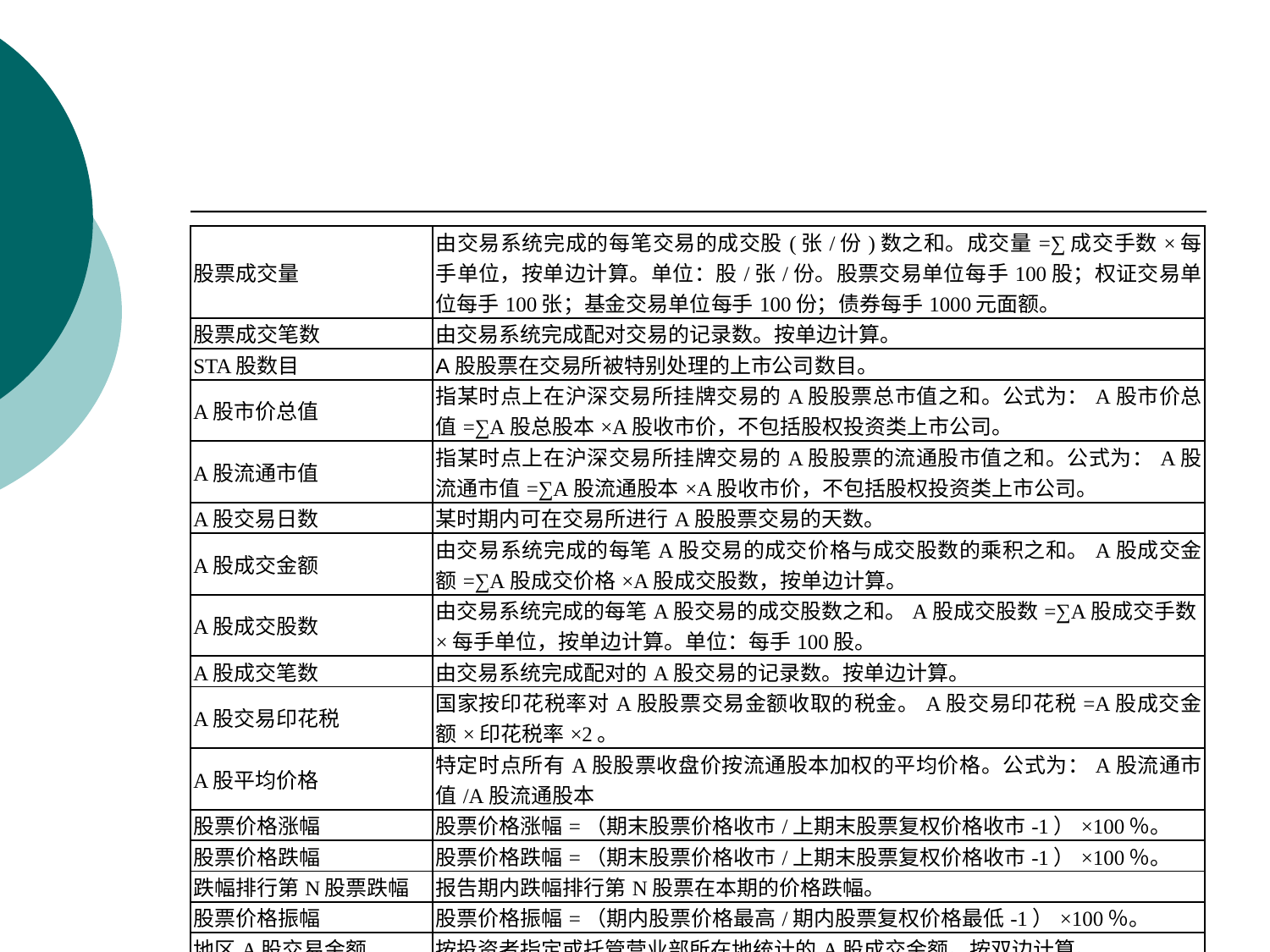

| 股票成交量 | 由交易系统完成的每笔交易的成交股(张/份)数之和。成交量=∑成交手数×每手单位，按单边计算。单位：股/张/份。股票交易单位每手100股；权证交易单位每手100张；基金交易单位每手100份；债券每手1000元面额。 |
| --- | --- |
| 股票成交笔数 | 由交易系统完成配对交易的记录数。按单边计算。 |
| STA股数目 | A股股票在交易所被特别处理的上市公司数目。 |
| A股市价总值 | 指某时点上在沪深交易所挂牌交易的A股股票总市值之和。公式为：A股市价总值=∑A股总股本×A股收市价，不包括股权投资类上市公司。 |
| A股流通市值 | 指某时点上在沪深交易所挂牌交易的A股股票的流通股市值之和。公式为：A股流通市值=∑A股流通股本×A股收市价，不包括股权投资类上市公司。 |
| A股交易日数 | 某时期内可在交易所进行A股股票交易的天数。 |
| A股成交金额 | 由交易系统完成的每笔A股交易的成交价格与成交股数的乘积之和。A股成交金额=∑A股成交价格×A股成交股数，按单边计算。 |
| A股成交股数 | 由交易系统完成的每笔A股交易的成交股数之和。A股成交股数=∑A股成交手数×每手单位，按单边计算。单位：每手100股。 |
| A股成交笔数 | 由交易系统完成配对的A股交易的记录数。按单边计算。 |
| A股交易印花税 | 国家按印花税率对A股股票交易金额收取的税金。A股交易印花税=A股成交金额×印花税率×2。 |
| A股平均价格 | 特定时点所有A股股票收盘价按流通股本加权的平均价格。公式为：A股流通市值/A股流通股本 |
| 股票价格涨幅 | 股票价格涨幅=（期末股票价格收市/上期末股票复权价格收市-1）×100％。 |
| 股票价格跌幅 | 股票价格跌幅=（期末股票价格收市/上期末股票复权价格收市-1）×100％。 |
| 跌幅排行第N股票跌幅 | 报告期内跌幅排行第N股票在本期的价格跌幅。 |
| 股票价格振幅 | 股票价格振幅=（期内股票价格最高/期内股票复权价格最低-1）×100％。 |
| 地区A股交易金额 | 按投资者指定或托管营业部所在地统计的A股成交金额。按双边计算。 |
| 地区A股交易量 | 按投资者指定或托管营业部所在地统计的A股成交股数。按双边计算。 |
| 地区投资基金交易金额（亿元） | 按投资者指定或托管营业部所在地统计的封闭式证券投资基金成交金额。按双边计算。 |
| 营业部股票交易金额 | 指特定时期内在某一营业部发生的股票交易金额。按双边计算。 |